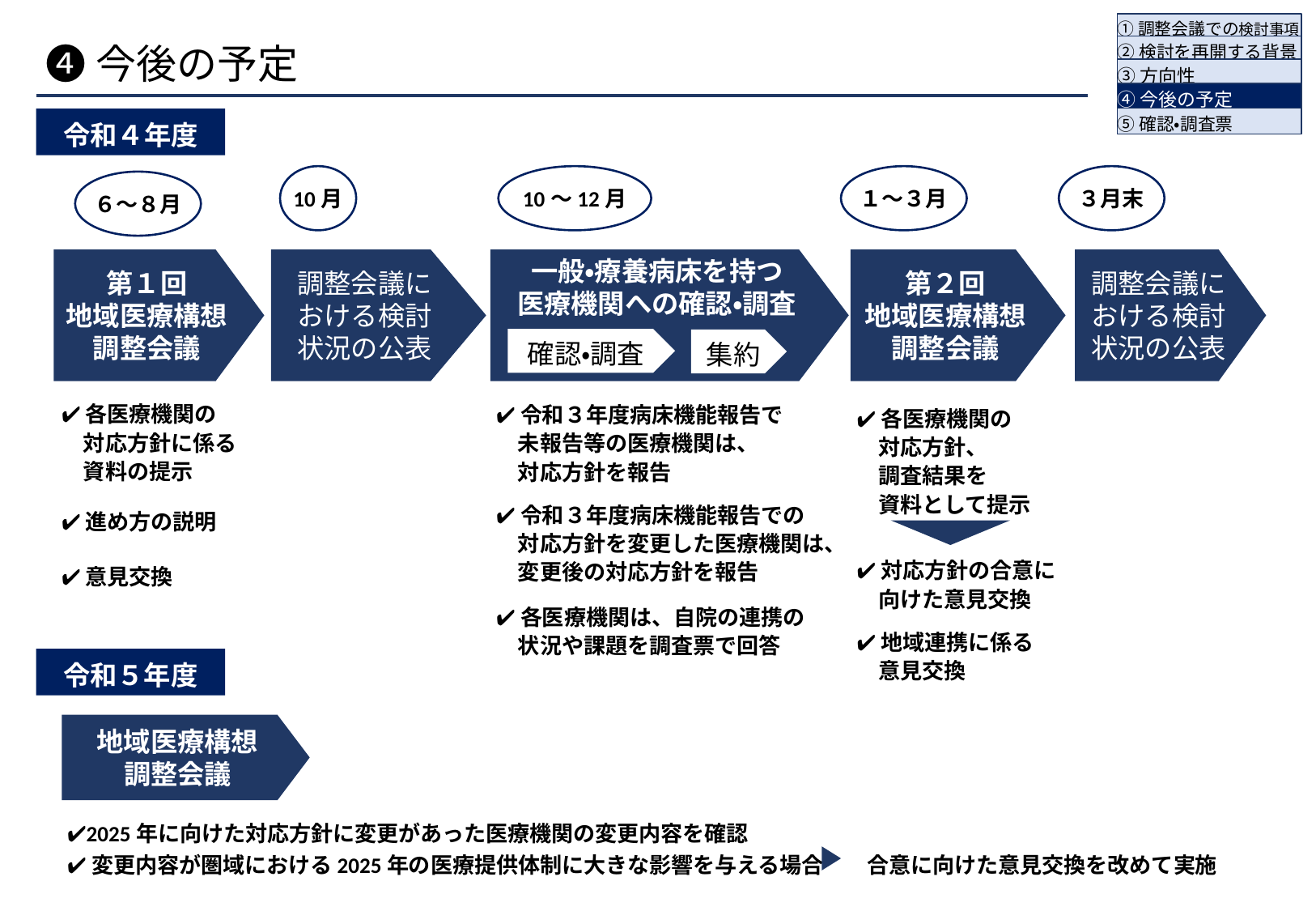

①調整会議での検討事項
②検討を再開する背景
③方向性
④今後の予定
⑤確認・調査票
# ❹今後の予定
令和４年度
10月
10～12月
１～３月
３月末
６～８月
第１回
地域医療構想
調整会議
調整会議に
おける検討
状況の公表
一般・療養病床を持つ
医療機関への確認・調査
第２回
地域医療構想
調整会議
調整会議に
おける検討
状況の公表
確認・調査
集約
✔各医療機関の
　対応方針に係る
　資料の提示

✔進め方の説明

✔意見交換
✔令和３年度病床機能報告で
　未報告等の医療機関は、
　対応方針を報告

✔令和３年度病床機能報告での
　対応方針を変更した医療機関は、
　変更後の対応方針を報告

✔各医療機関は、自院の連携の
　状況や課題を調査票で回答

✔各医療機関の
　対応方針、
　調査結果を
　資料として提示

✔対応方針の合意に
　向けた意見交換

✔地域連携に係る
　意見交換

令和５年度
地域医療構想
調整会議
✔2025年に向けた対応方針に変更があった医療機関の変更内容を確認
✔変更内容が圏域における2025年の医療提供体制に大きな影響を与える場合　　合意に向けた意見交換を改めて実施